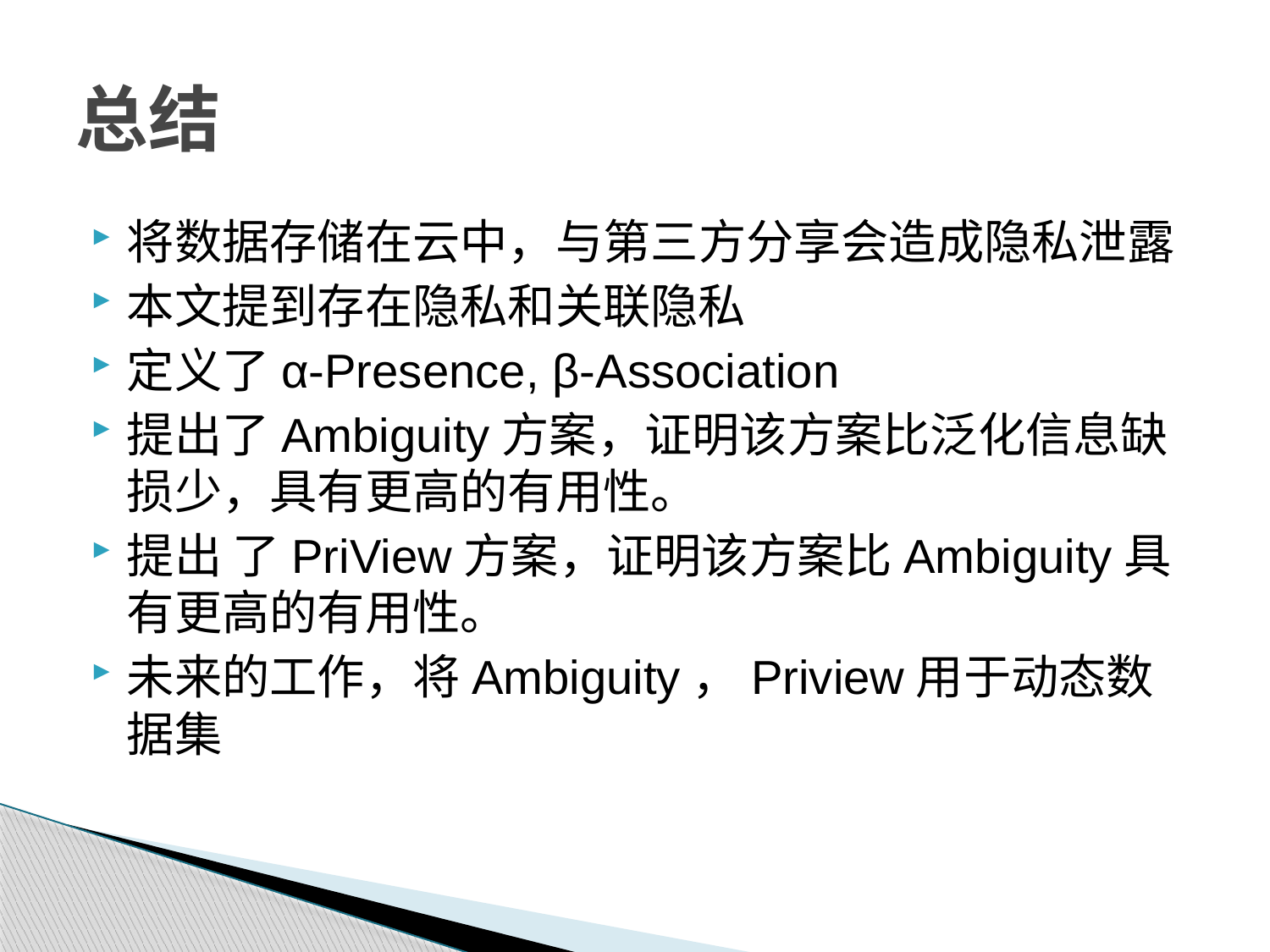

# 总结
将数据存储在云中，与第三方分享会造成隐私泄露
本文提到存在隐私和关联隐私
定义了α-Presence, β-Association
提出了Ambiguity方案，证明该方案比泛化信息缺损少，具有更高的有用性。
提出 了PriView方案，证明该方案比Ambiguity具有更高的有用性。
未来的工作，将Ambiguity，Priview用于动态数据集